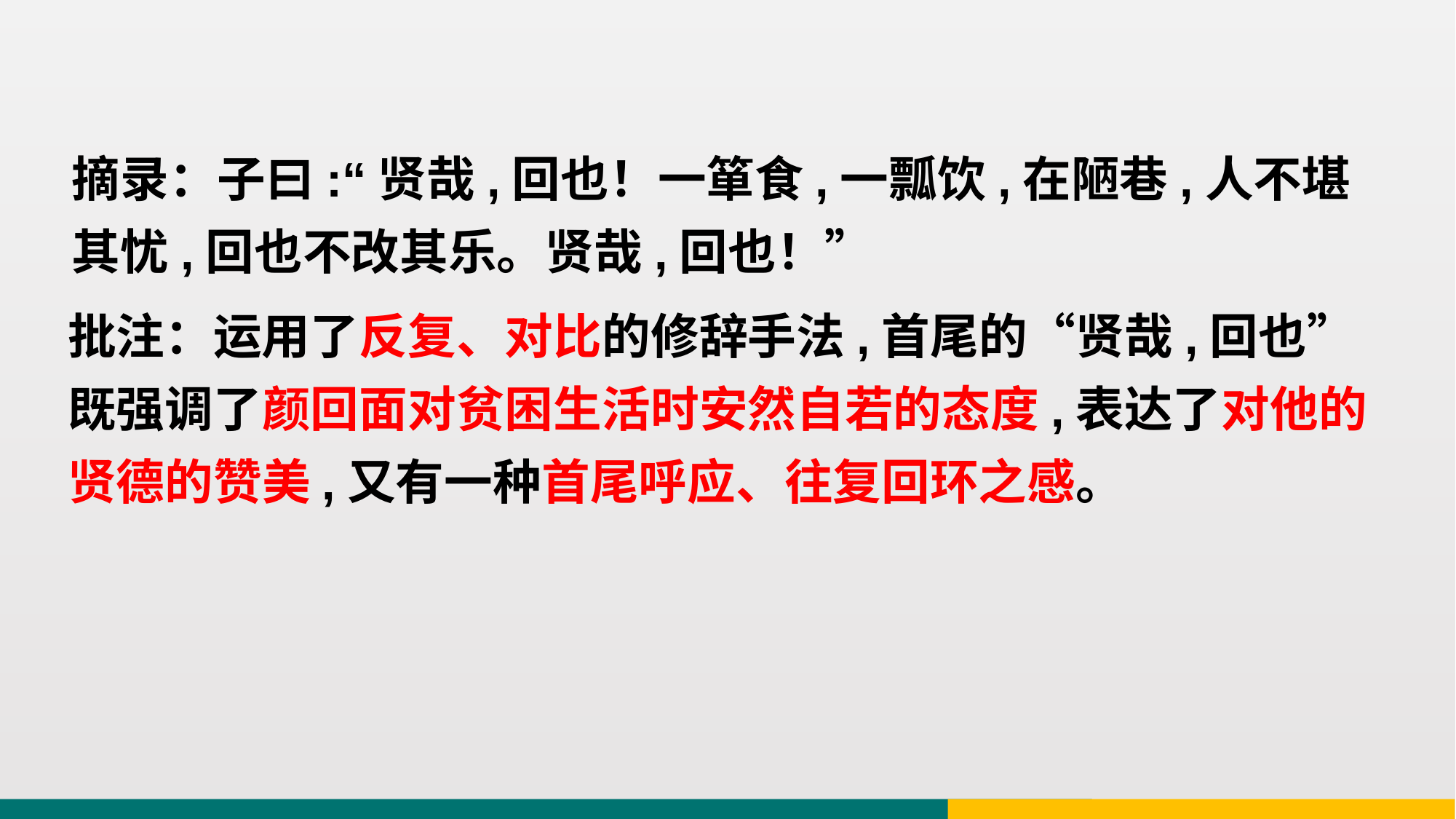

摘录：子曰:“贤哉,回也！一箪食,一瓢饮,在陋巷,人不堪其忧,回也不改其乐。贤哉,回也！”
批注：运用了反复、对比的修辞手法,首尾的“贤哉,回也”既强调了颜回面对贫困生活时安然自若的态度,表达了对他的贤德的赞美,又有一种首尾呼应、往复回环之感。